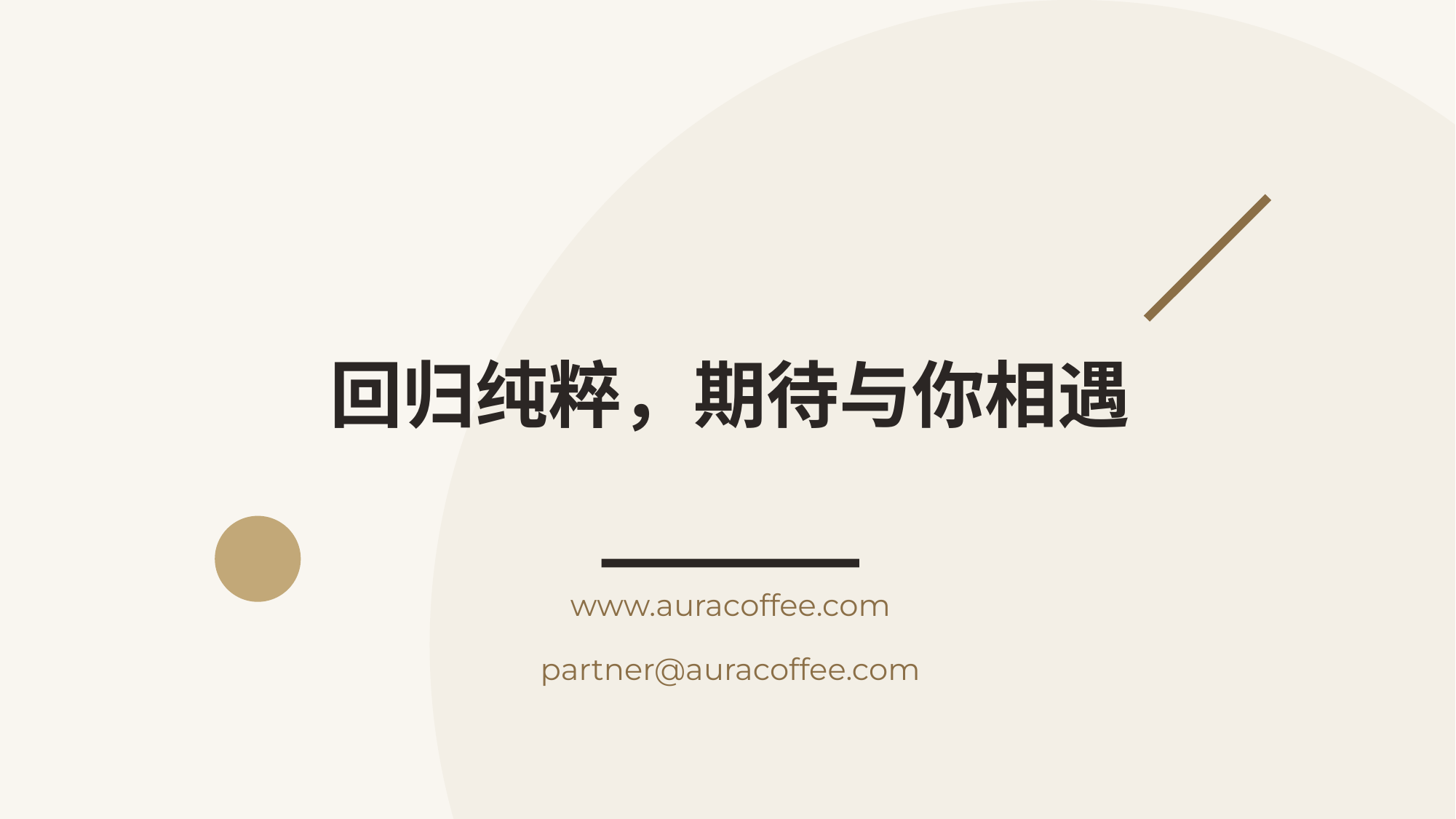

三大核心坚持
经得起挑剔的品质标准

15
0
100%

AURA COFFEE
我们只做一件事：还原咖啡豆本真的风味
回归纯粹，期待与你相遇
甄选微批次
极简烘焙
大师手冲
添加人工香精
可降解环保包装
Micro-Lot Selection
Minimalist Roasting
Master Brewing
极简主义咖啡美学 / MINIMALIST COFFEE AESTHETICS
在纷繁复杂的时代，我们拒绝过度包装与冗余添加。
以最克制的方式，呈现大自然赋予的纯粹果香与醇厚。
深入原产地，仅挑选SCA评分85+以上的单一产区微批次咖啡豆。
摒弃重度烘焙，采用精准的浅中烘焙曲线，保留地域风味特色。
严控水温、水粉比与冲煮时间，确保每一杯出品的极致稳定与干净。
天最佳赏味期限制

www.auracoffee.com
partner@auracoffee.com